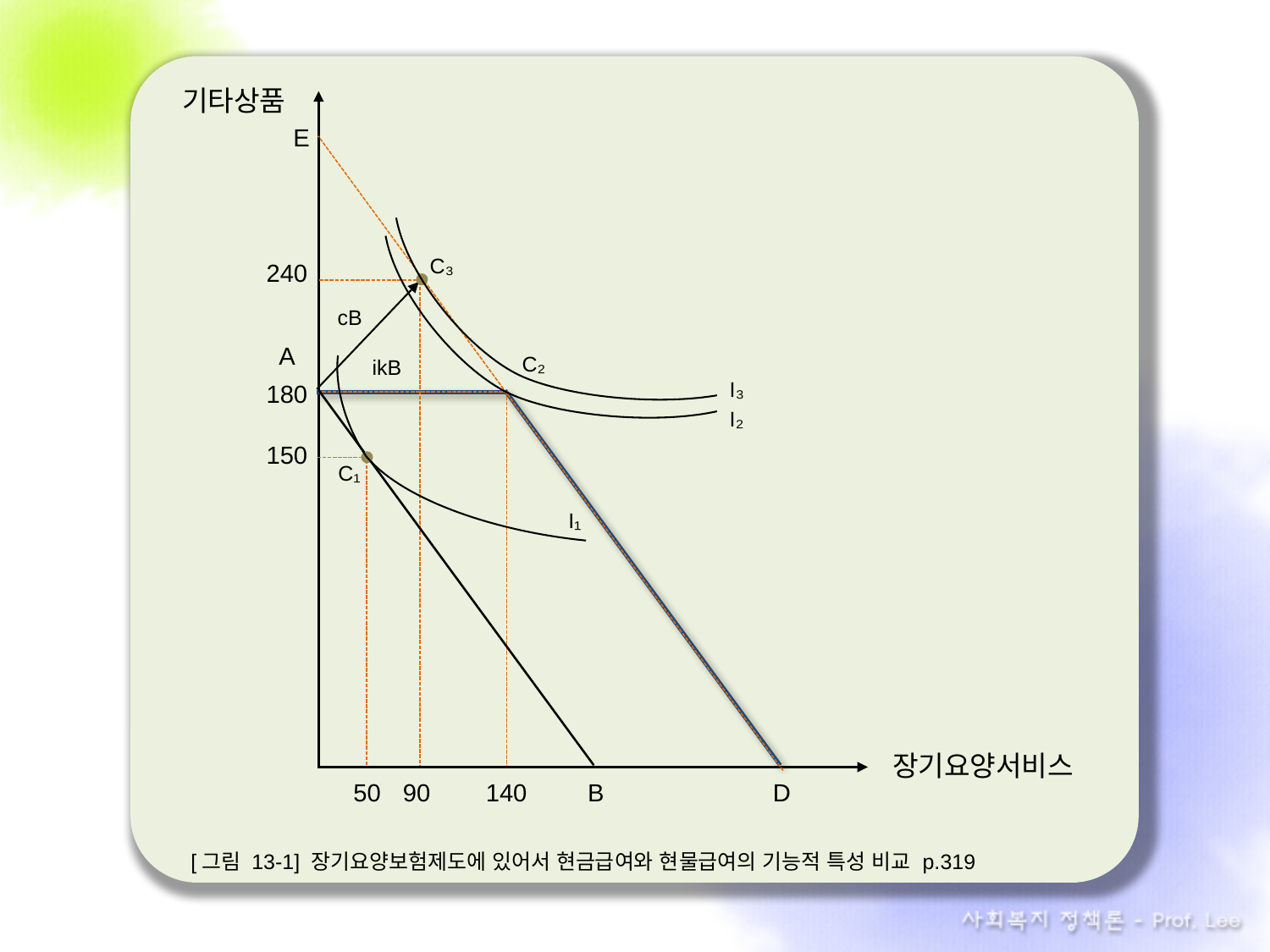

기타상품
E

C₃
240

cB
A
C₂
ikB

180
I₃
I₂
150

C₁
I₁
장기요양서비스
50
90
140
B
D
[그림 13-1] 장기요양보험제도에 있어서 현금급여와 현물급여의 기능적 특성 비교 p.319